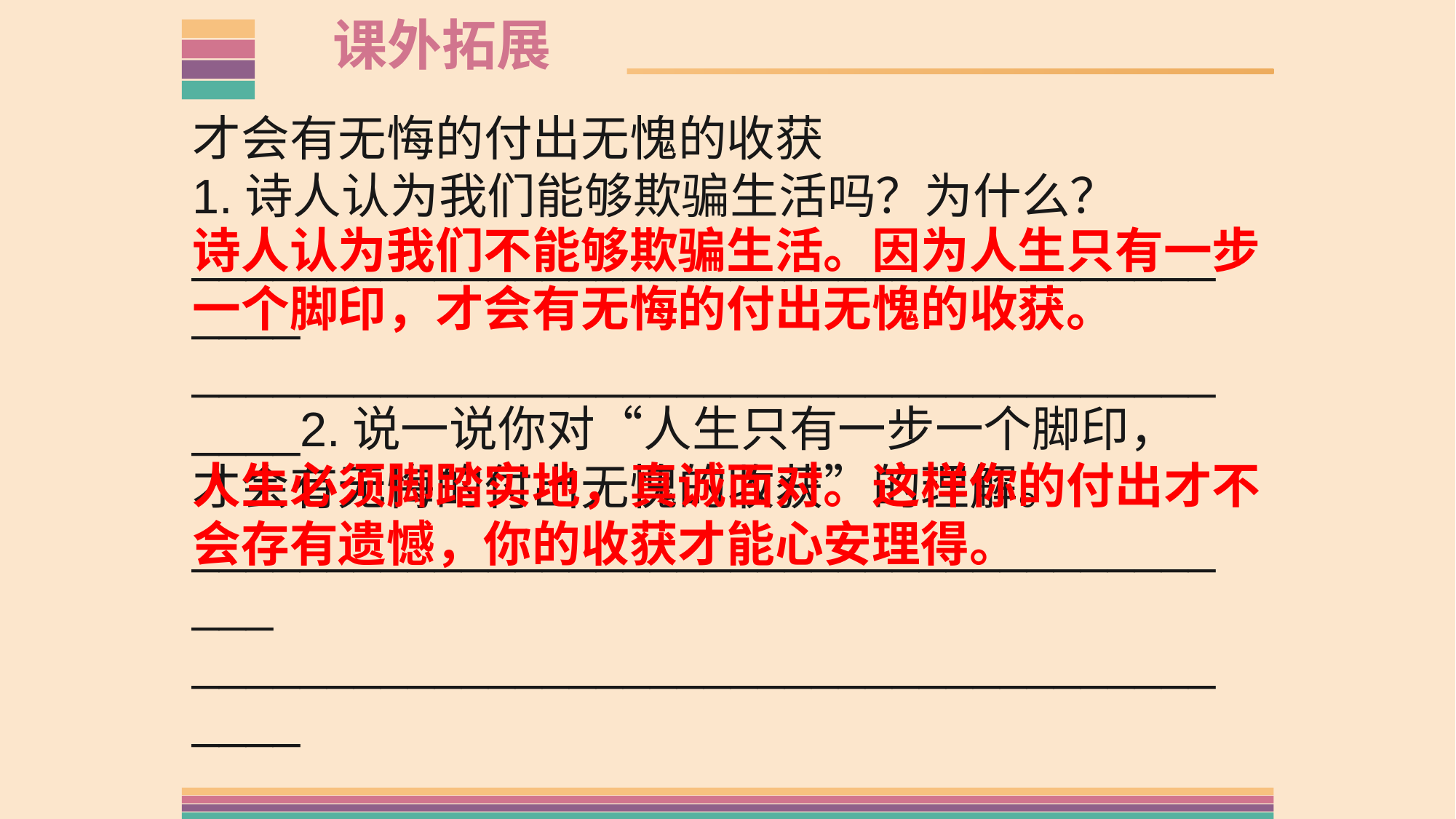

课外拓展

才会有无悔的付出无愧的收获
1.诗人认为我们能够欺骗生活吗？为什么？__________________________________________
__________________________________________2.说一说你对“人生只有一步一个脚印，才会有无悔的付出无愧的收获”的理解。
_________________________________________
__________________________________________

诗人认为我们不能够欺骗生活。因为人生只有一步一个脚印，才会有无悔的付出无愧的收获。
人生必须脚踏实地，真诚面对。这样你的付出才不会存有遗憾，你的收获才能心安理得。